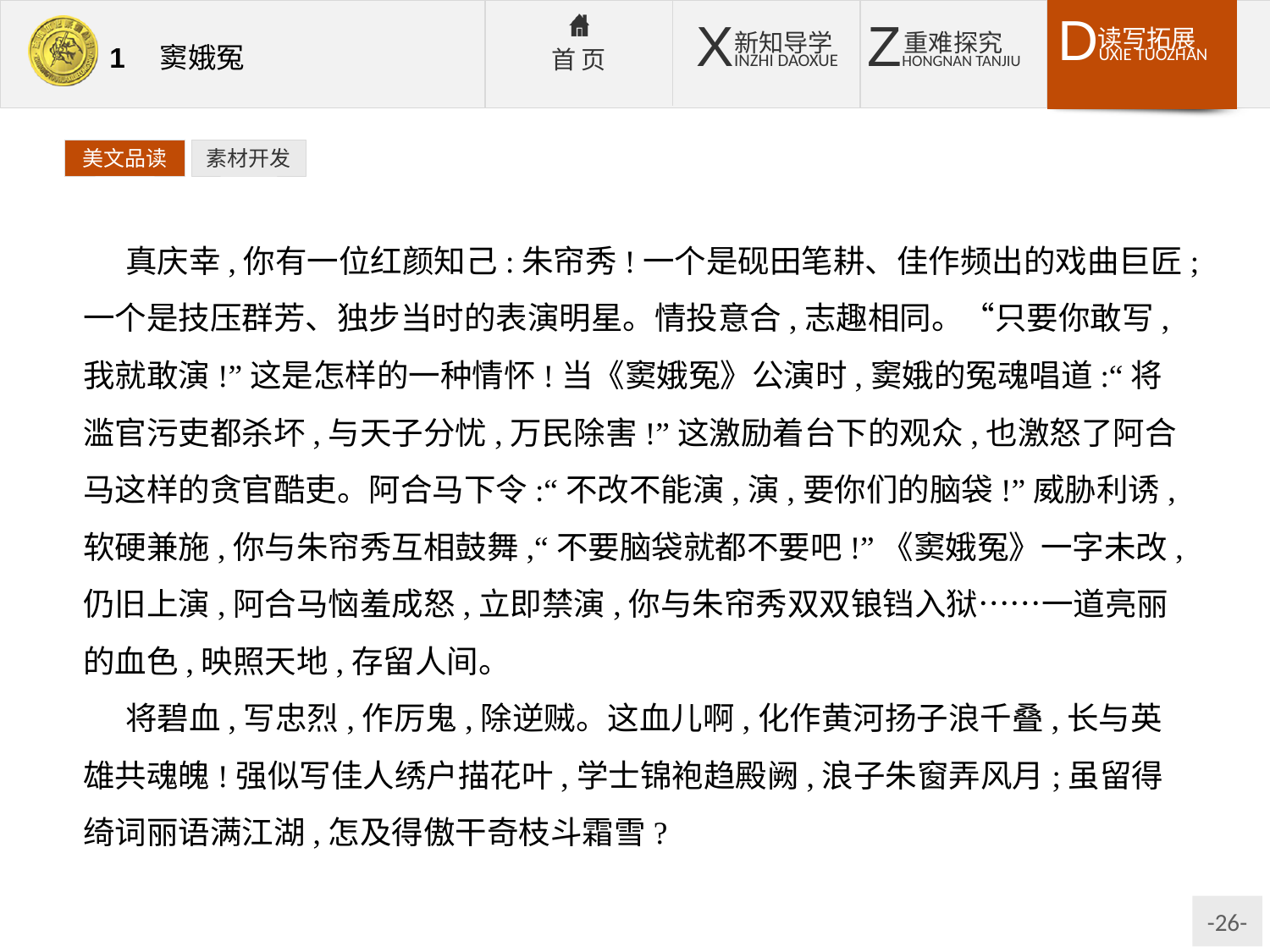

美文品读
素材开发
真庆幸,你有一位红颜知己:朱帘秀!一个是砚田笔耕、佳作频出的戏曲巨匠;一个是技压群芳、独步当时的表演明星。情投意合,志趣相同。“只要你敢写,我就敢演!”这是怎样的一种情怀!当《窦娥冤》公演时,窦娥的冤魂唱道:“将滥官污吏都杀坏,与天子分忧,万民除害!”这激励着台下的观众,也激怒了阿合马这样的贪官酷吏。阿合马下令:“不改不能演,演,要你们的脑袋!”威胁利诱,软硬兼施,你与朱帘秀互相鼓舞,“不要脑袋就都不要吧!”《窦娥冤》一字未改,仍旧上演,阿合马恼羞成怒,立即禁演,你与朱帘秀双双锒铛入狱……一道亮丽的血色,映照天地,存留人间。
将碧血,写忠烈,作厉鬼,除逆贼。这血儿啊,化作黄河扬子浪千叠,长与英雄共魂魄!强似写佳人绣户描花叶,学士锦袍趋殿阙,浪子朱窗弄风月;虽留得绮词丽语满江湖,怎及得傲干奇枝斗霜雪?